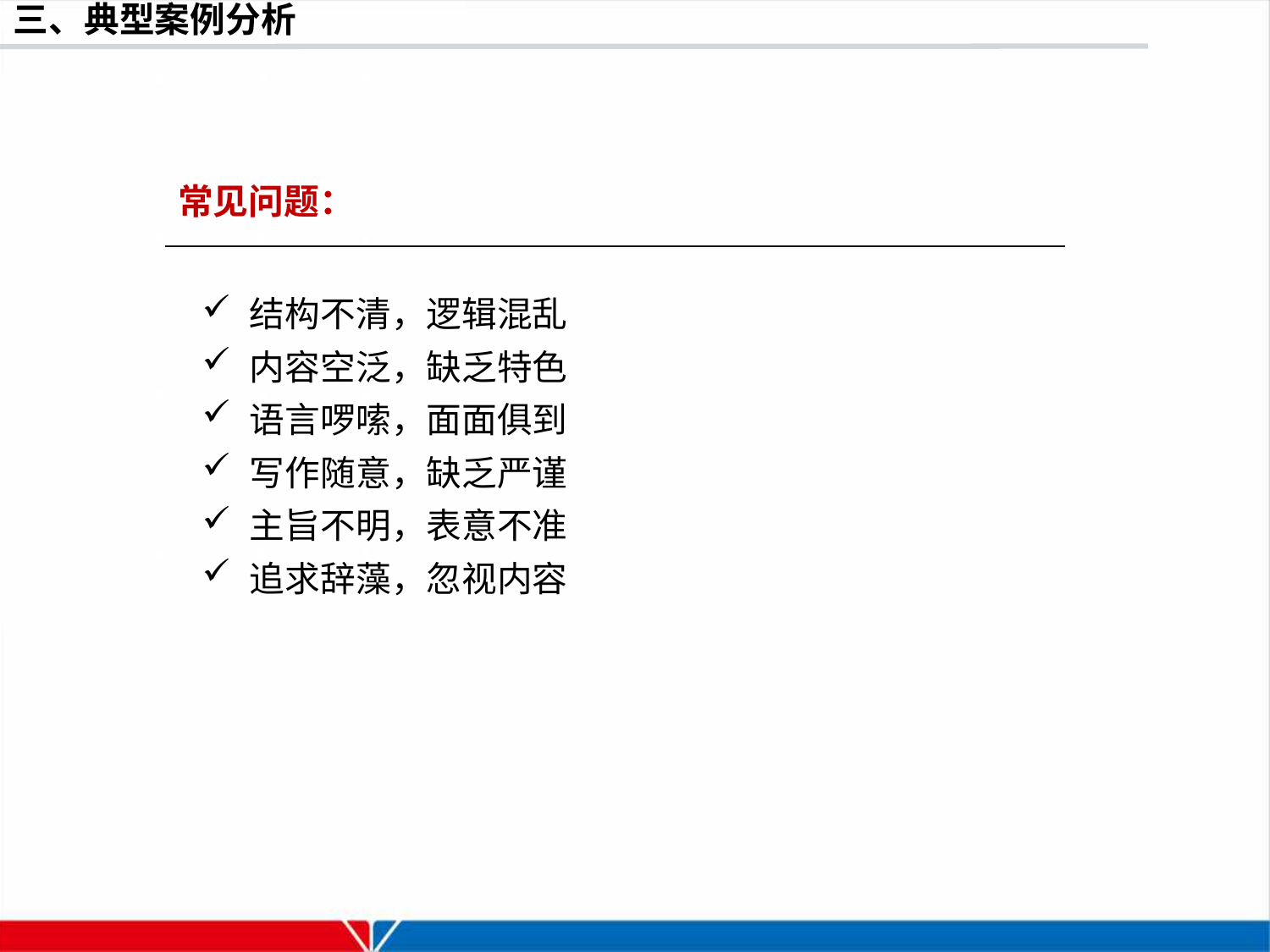

常见问题：
结构不清，逻辑混乱
内容空泛，缺乏特色
语言啰嗦，面面俱到
写作随意，缺乏严谨
主旨不明，表意不准
追求辞藻，忽视内容